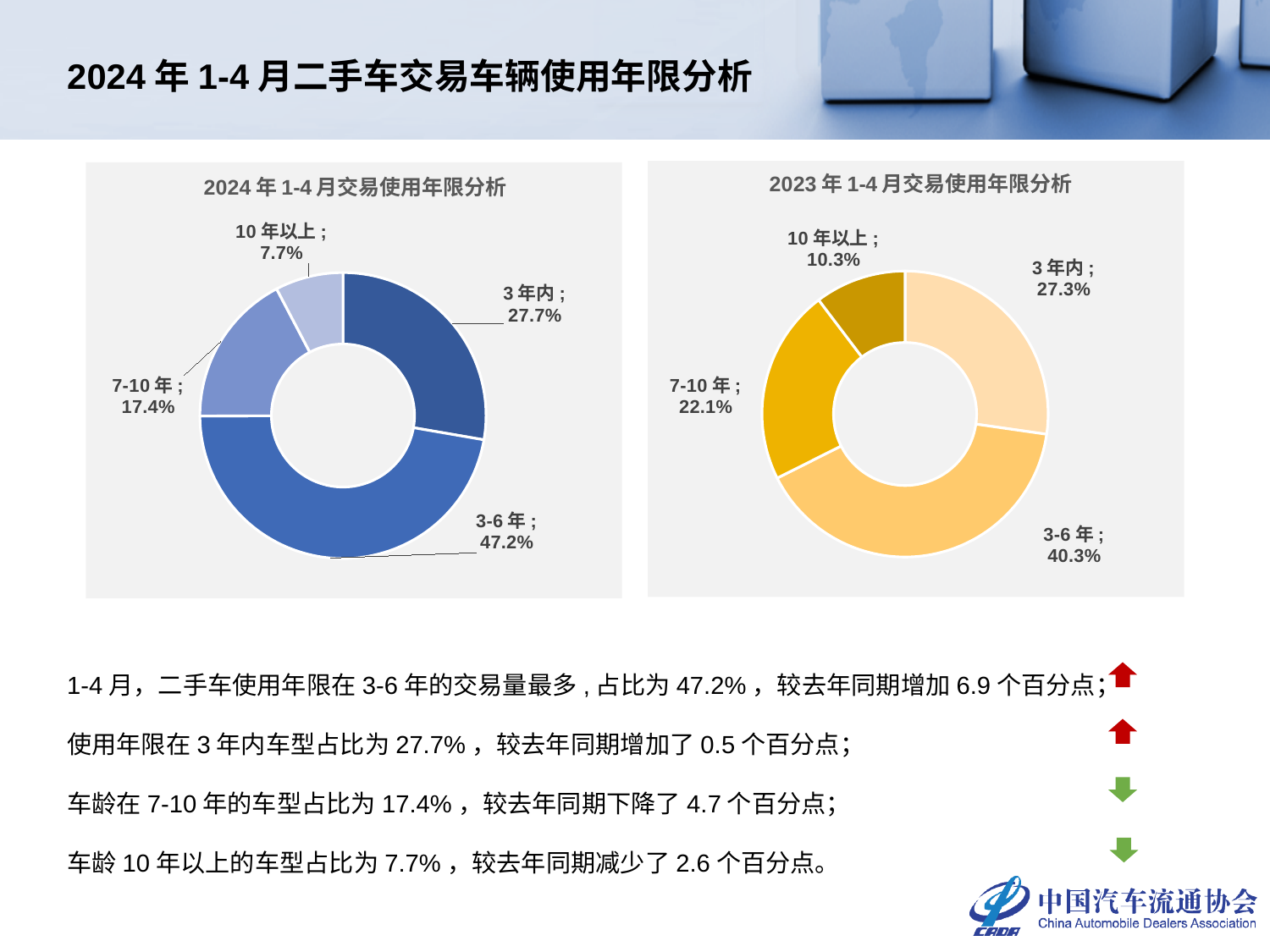

# 2024年1-4月二手车交易车辆使用年限分析

### Chart: 2023年1-4月交易使用年限分析

| Category | 2023年 |
|---|---|
| 3年内 | 0.27270756538666696 |
| 3-6年 | 0.4032501777027061 |
| 7-10年 | 0.22091927234858763 |
| 10年以上 | 0.10312298456203929 |

### Chart: 2024年1-4月交易使用年限分析

| Category | 2024年 |
|---|---|
| 3年内 | 0.2772101622954187 |
| 3-6年 | 0.4722277518636661 |
| 7-10年 | 0.17381328143786956 |
| 10年以上 | 0.07674880440304557 |
1-4月，二手车使用年限在3-6年的交易量最多,占比为47.2%，较去年同期增加6.9个百分点；
使用年限在3年内车型占比为27.7%，较去年同期增加了0.5个百分点；
车龄在7-10年的车型占比为17.4%，较去年同期下降了4.7个百分点；
车龄10年以上的车型占比为7.7%，较去年同期减少了2.6个百分点。